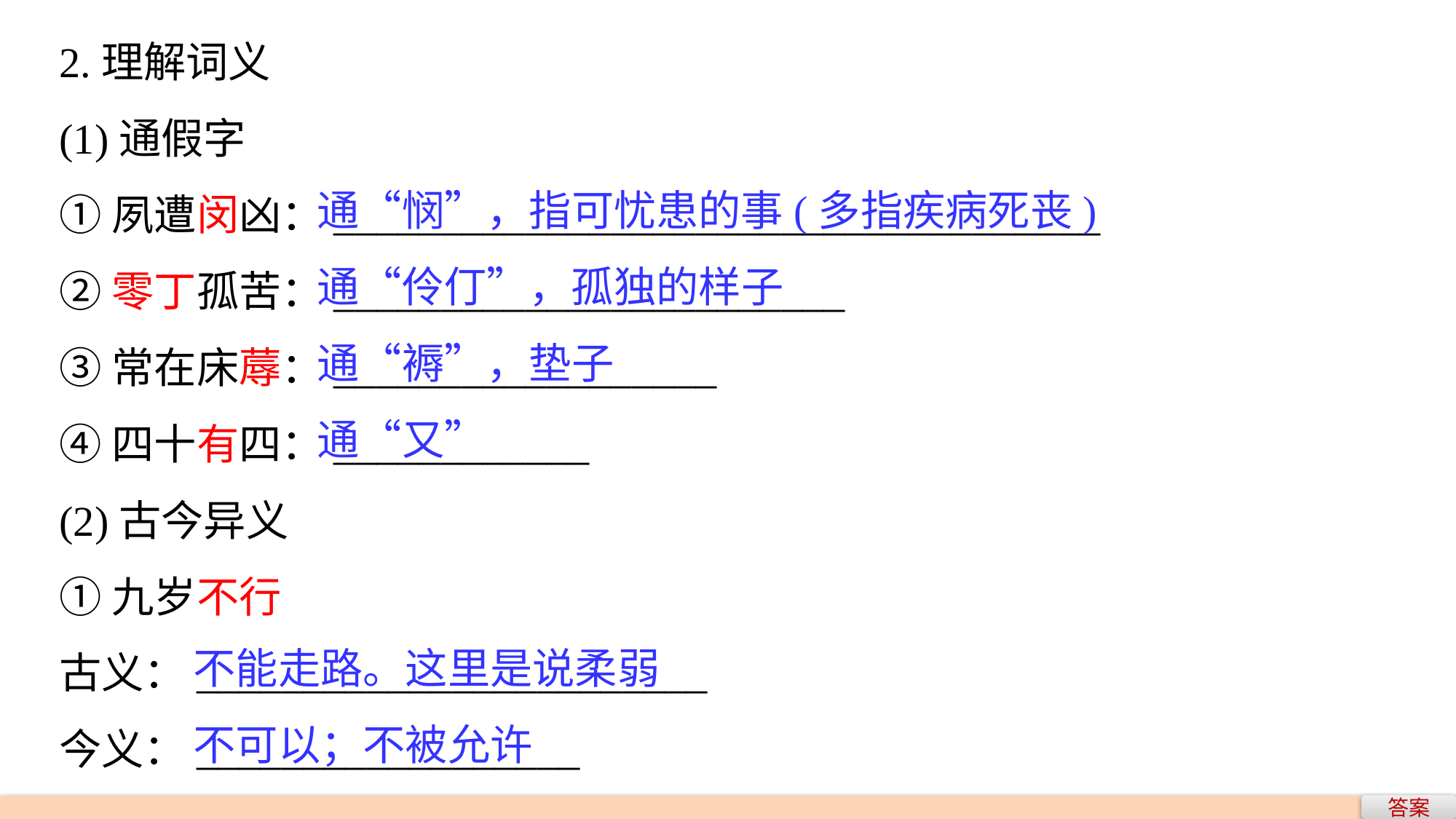

2.理解词义
(1)通假字
①夙遭闵凶：____________________________________
②零丁孤苦：________________________
③常在床蓐：__________________
④四十有四：____________
(2)古今异义
①九岁不行
古义：________________________
今义：__________________
            通“悯”，指可忧患的事(多指疾病死丧)
            通“伶仃”，孤独的样子
            通“褥”，垫子
            通“又”

不能走路。这里是说柔弱
不可以；不被允许
答案